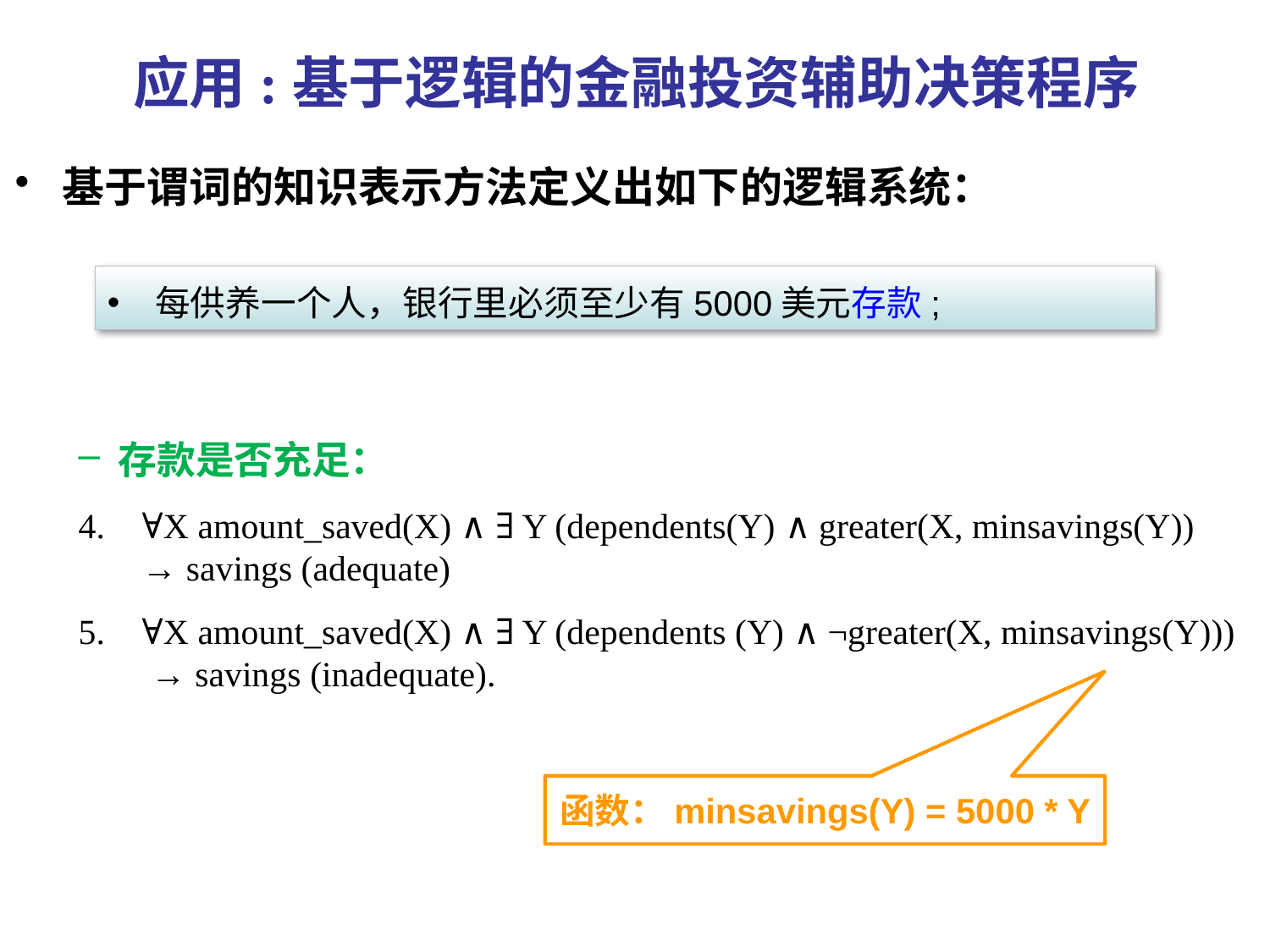

# 应用:基于逻辑的金融投资辅助决策程序
基于谓词的知识表示方法定义出如下的逻辑系统：

存款是否充足：
∀X amount_saved(X) ∧ ∃ Y (dependents(Y) ∧ greater(X, minsavings(Y))
→ savings (adequate)
∀X amount_saved(X) ∧ ∃ Y (dependents (Y) ∧ ¬greater(X, minsavings(Y)))
 → savings (inadequate).

每供养一个人，银行里必须至少有5000美元存款;
函数：minsavings(Y) = 5000 * Y